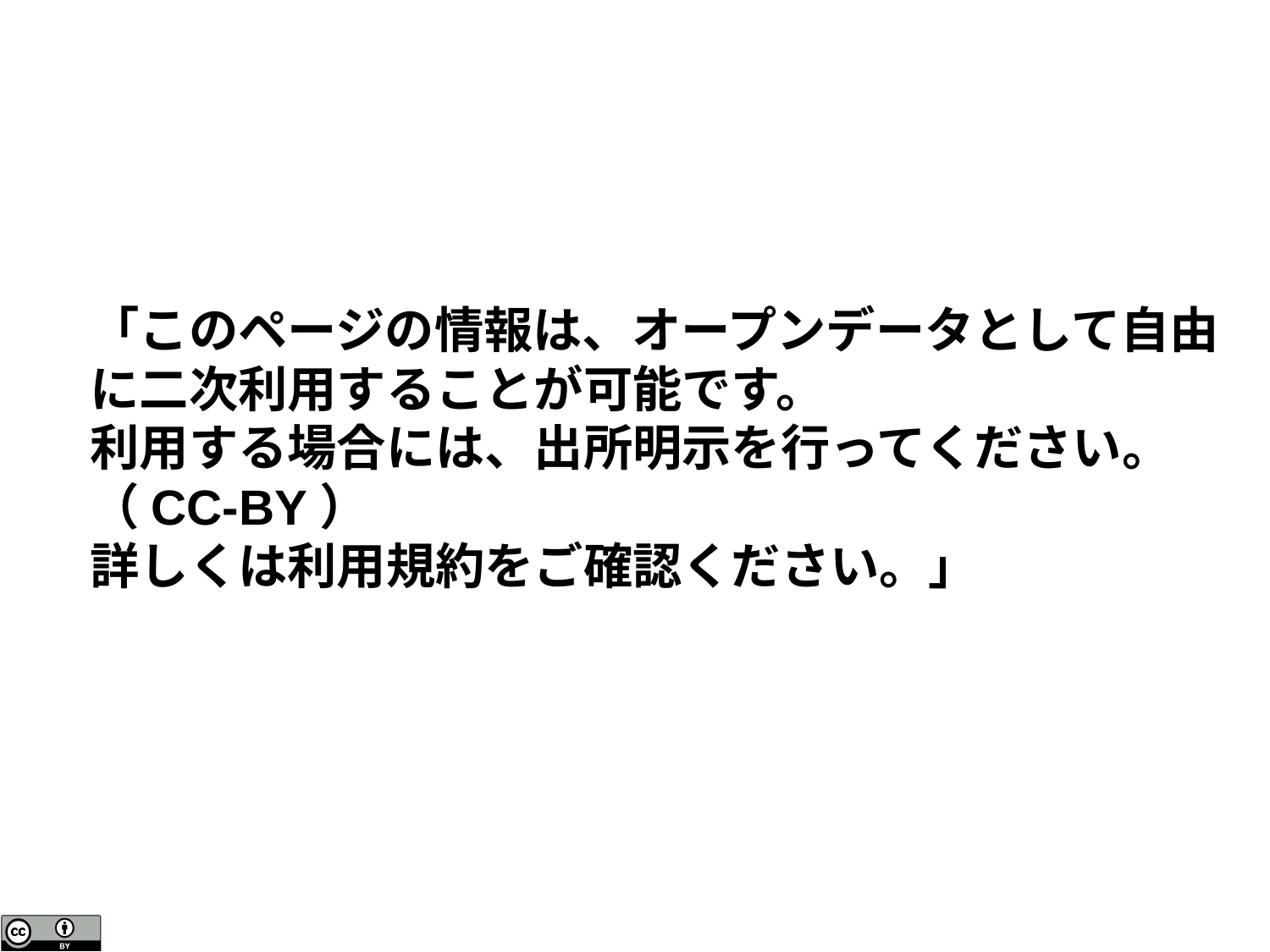

「このページの情報は、オープンデータとして自由に二次利用することが可能です。
利用する場合には、出所明示を行ってください。（CC-BY）
詳しくは利用規約をご確認ください。」